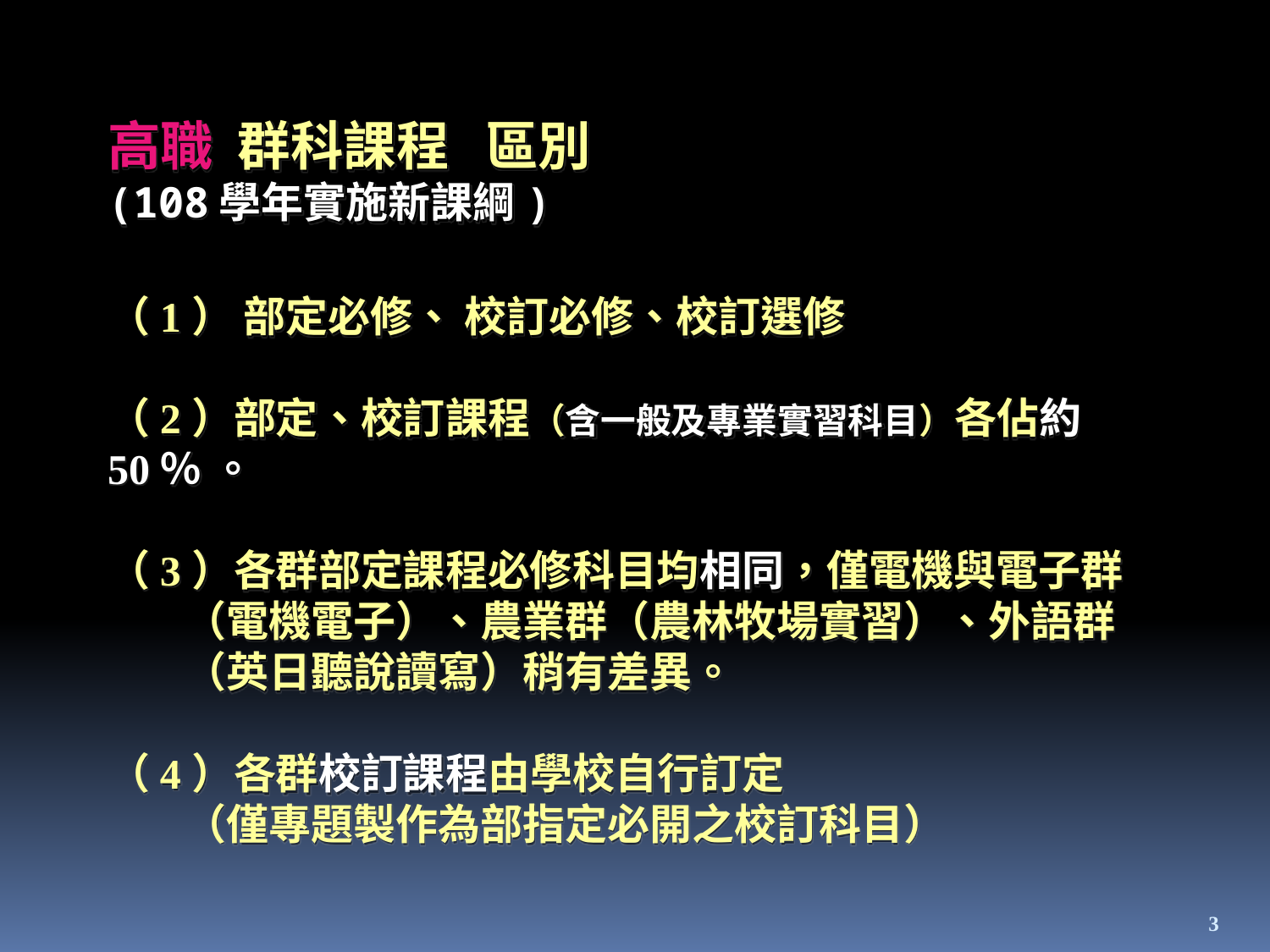

高職  群科課程   區別
(108學年實施新課綱)

（1） 部定必修、 校訂必修、校訂選修

（2）部定、校訂課程（含一般及專業實習科目）各佔約 50％ 。

（3）各群部定課程必修科目均相同，僅電機與電子群
        （電機電子）、農業群（農林牧場實習）、外語群
        （英日聽說讀寫）稍有差異。

（4）各群校訂課程由學校自行訂定
        （僅專題製作為部指定必開之校訂科目）
3